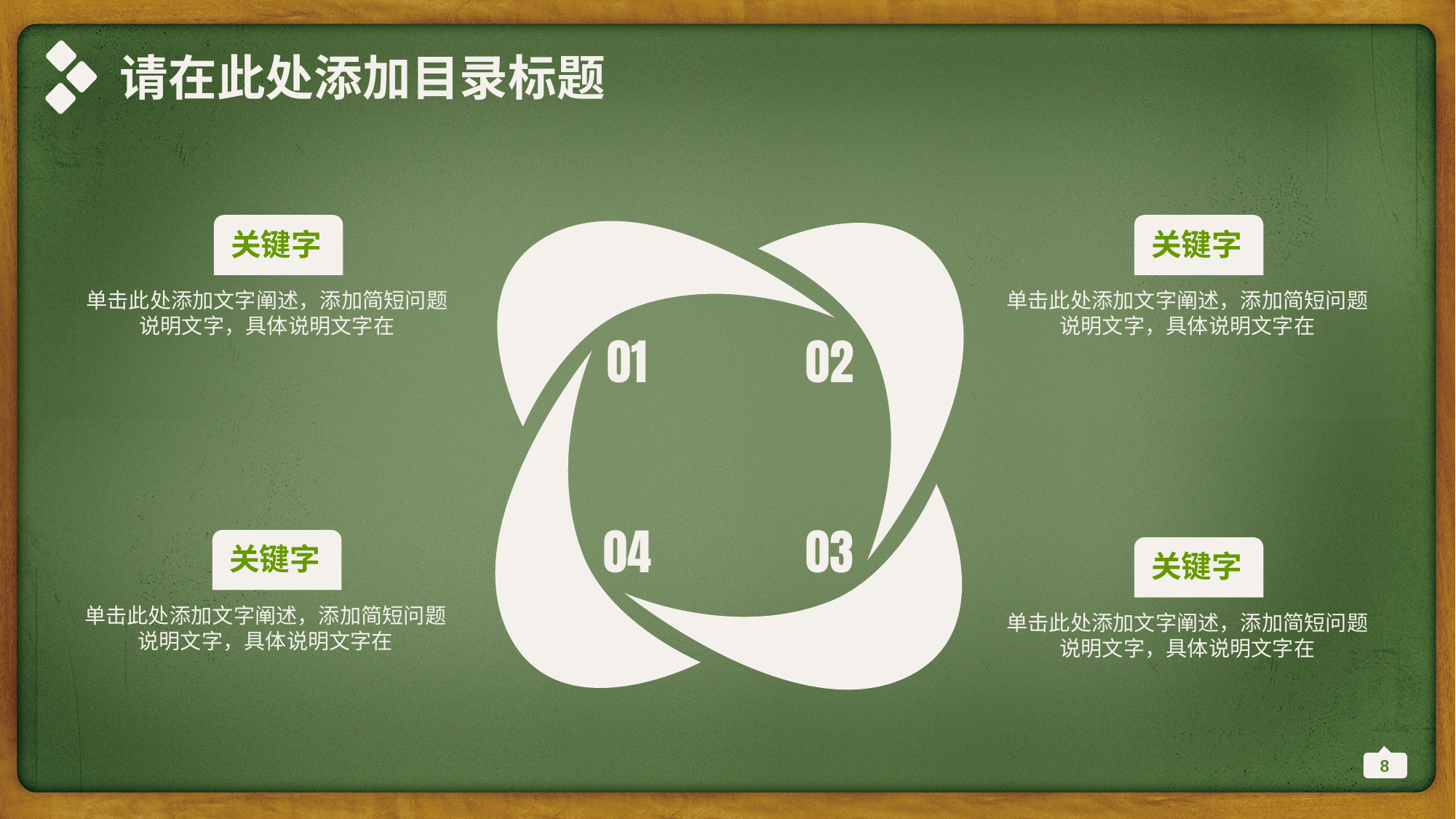

请在此处添加目录标题

关键字

关键字
单击此处添加文字阐述，添加简短问题说明文字，具体说明文字在
单击此处添加文字阐述，添加简短问题说明文字，具体说明文字在
01
02

04
03

关键字

关键字
单击此处添加文字阐述，添加简短问题说明文字，具体说明文字在
单击此处添加文字阐述，添加简短问题说明文字，具体说明文字在